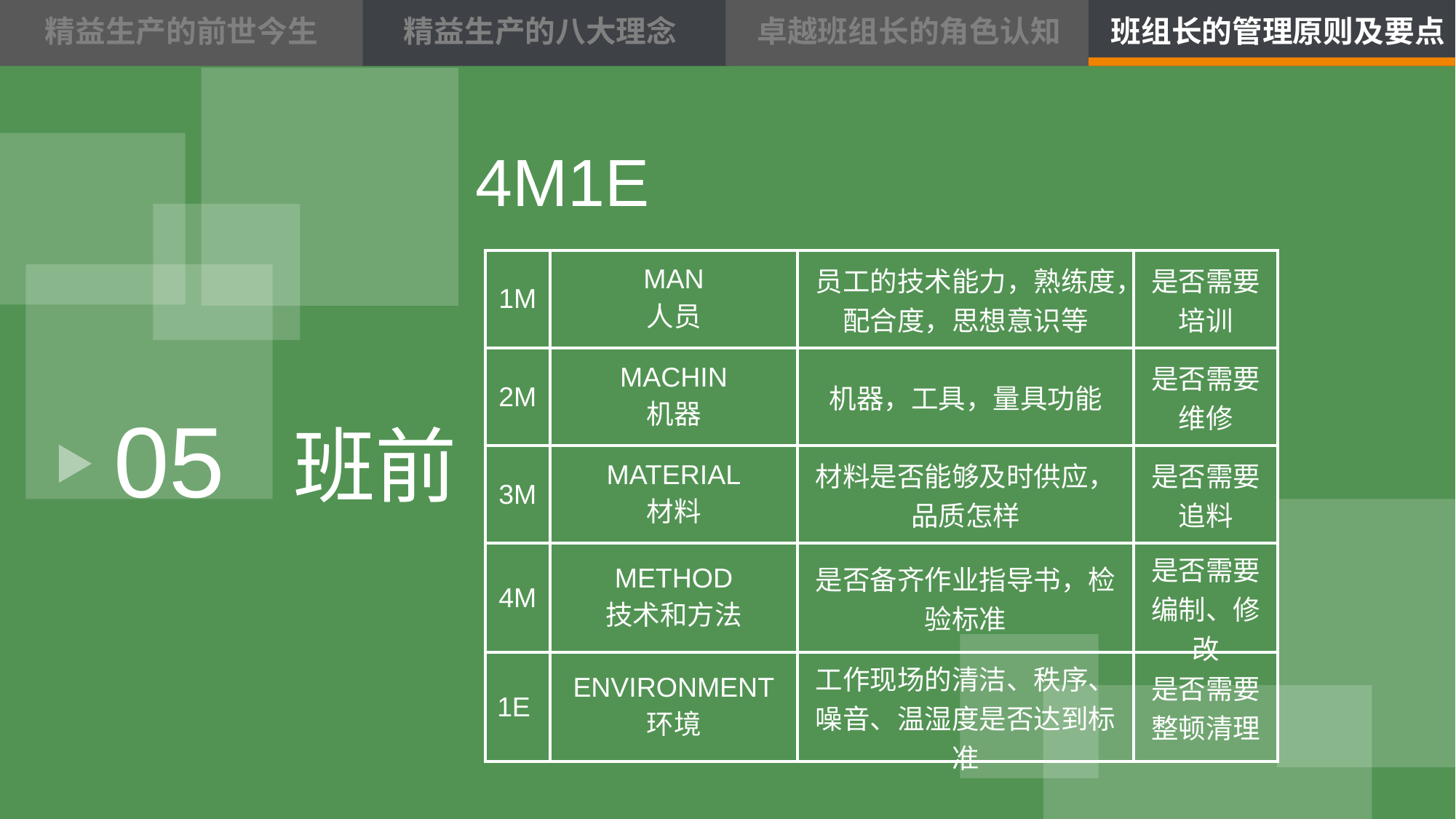

精益生产的前世今生
精益生产的八大理念
卓越班组长的角色认知
班组长的管理原则及要点

4M1E

| 1M | MAN 人员 | 员工的技术能力，熟练度，配合度，思想意识等 | 是否需要培训 |
| --- | --- | --- | --- |
| 2M | MACHIN 机器 | 机器，工具，量具功能 | 是否需要维修 |
| 3M | MATERIAL 材料 | 材料是否能够及时供应，品质怎样 | 是否需要追料 |
| 4M | METHOD 技术和方法 | 是否备齐作业指导书，检验标准 | 是否需要编制、修改 |
| 1E | ENVIRONMENT 环境 | 工作现场的清洁、秩序、噪音、温湿度是否达到标准 | 是否需要整顿清理 |

05
班前